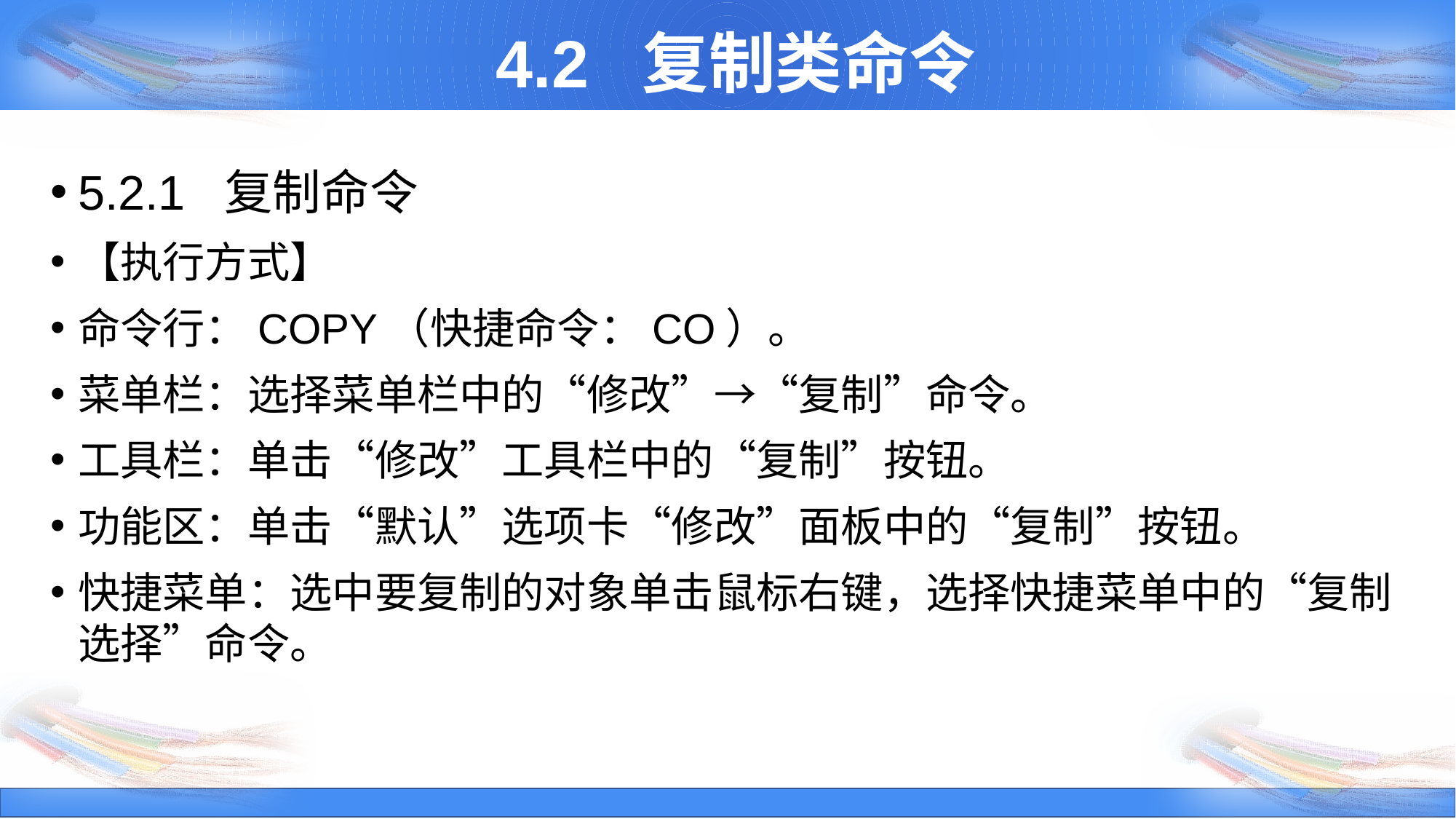

# 4.2  复制类命令
5.2.1  复制命令
【执行方式】
命令行：COPY（快捷命令：CO）。
菜单栏：选择菜单栏中的“修改”→“复制”命令。
工具栏：单击“修改”工具栏中的“复制”按钮。
功能区：单击“默认”选项卡“修改”面板中的“复制”按钮。
快捷菜单：选中要复制的对象单击鼠标右键，选择快捷菜单中的“复制选择”命令。